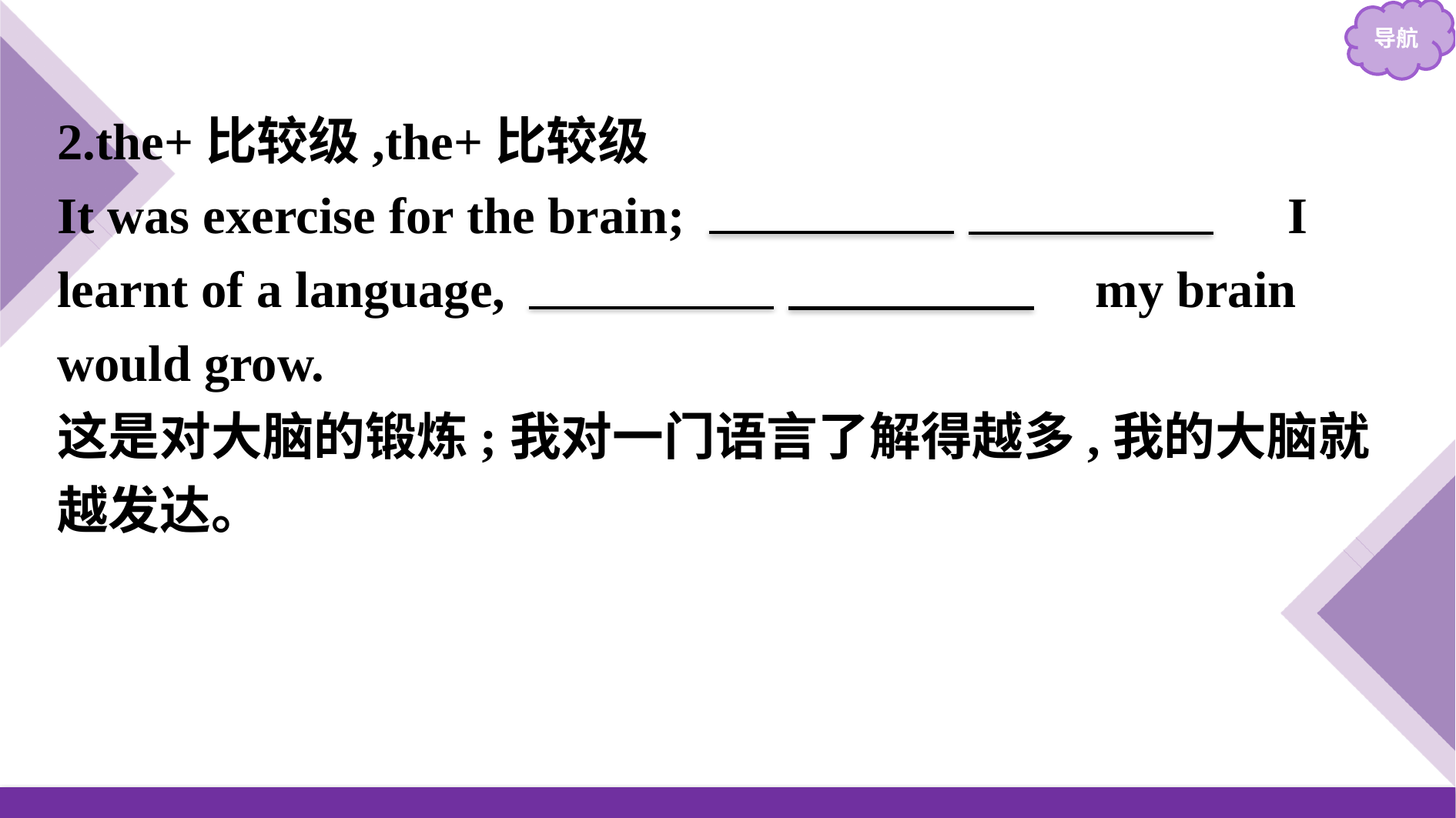

2.the+比较级,the+比较级
It was exercise for the brain;　  　the           more　    I learnt of a language, 　  　the            more　 my brain would grow.
这是对大脑的锻炼;我对一门语言了解得越多,我的大脑就越发达。